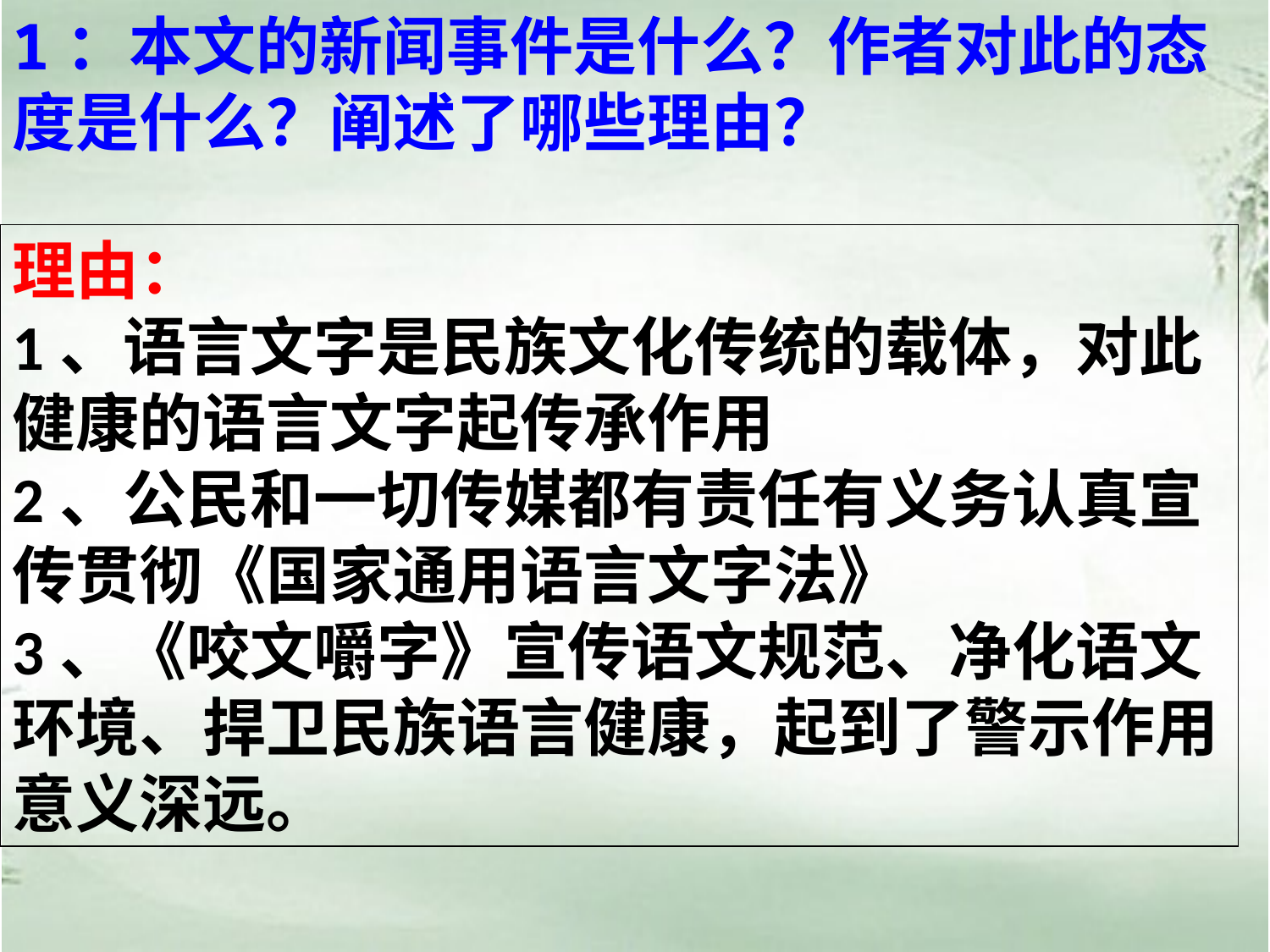

1：本文的新闻事件是什么？作者对此的态度是什么？阐述了哪些理由？

理由：
1、语言文字是民族文化传统的载体，对此健康的语言文字起传承作用
2、公民和一切传媒都有责任有义务认真宣传贯彻《国家通用语言文字法》
3、《咬文嚼字》宣传语文规范、净化语文环境、捍卫民族语言健康，起到了警示作用意义深远。